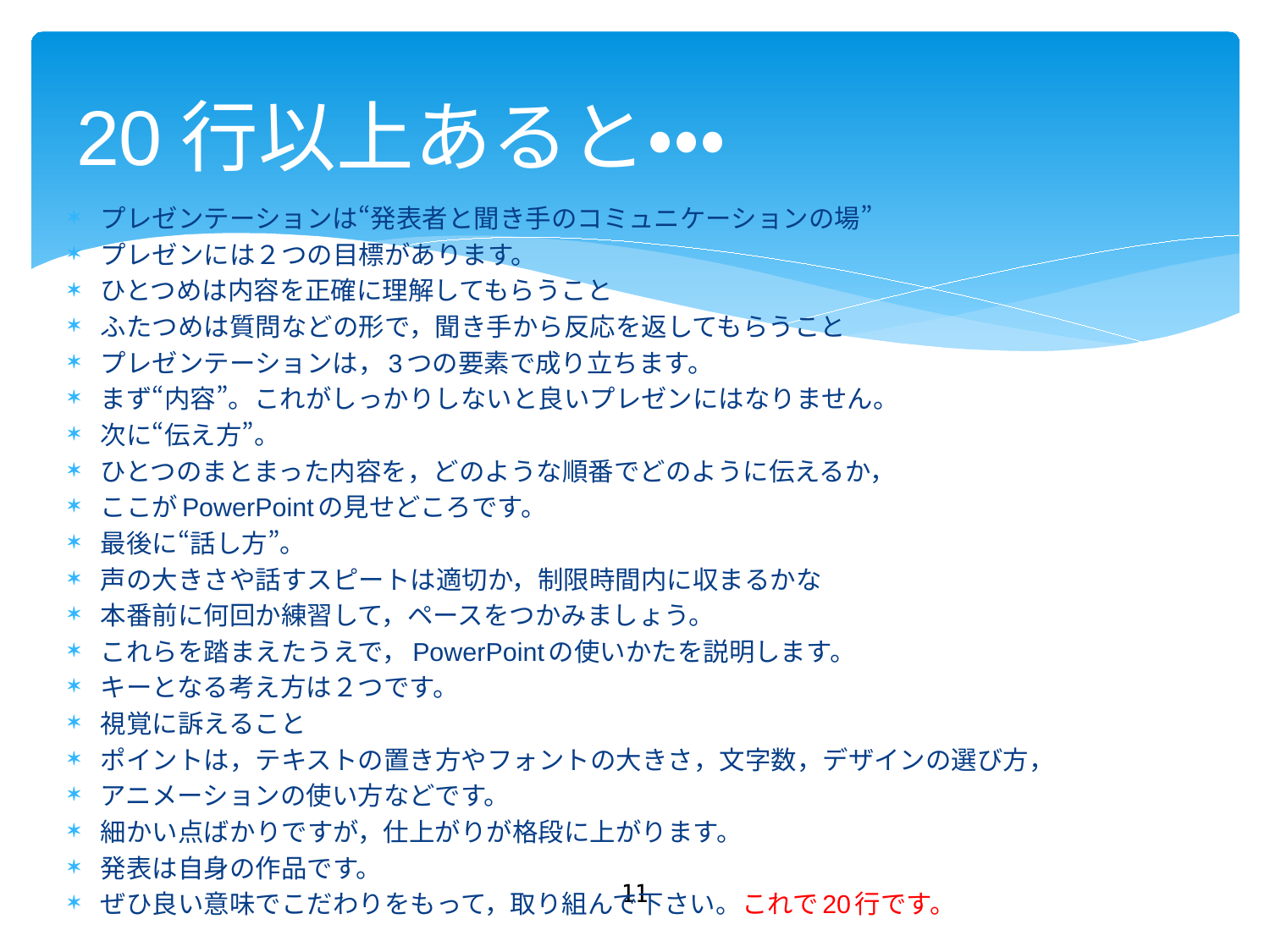

# 20行以上あると・・・
プレゼンテーションは“発表者と聞き手のコミュニケーションの場”
プレゼンには２つの目標があります。
ひとつめは内容を正確に理解してもらうこと
ふたつめは質問などの形で，聞き手から反応を返してもらうこと
プレゼンテーションは，3つの要素で成り立ちます。
まず“内容”。これがしっかりしないと良いプレゼンにはなりません。
次に“伝え方”。
ひとつのまとまった内容を，どのような順番でどのように伝えるか，
ここがPowerPointの見せどころです。
最後に“話し方”。
声の大きさや話すスピートは適切か，制限時間内に収まるかな
本番前に何回か練習して，ペースをつかみましょう。
これらを踏まえたうえで，PowerPointの使いかたを説明します。
キーとなる考え方は２つです。
視覚に訴えること
ポイントは，テキストの置き方やフォントの大きさ，文字数，デザインの選び方，
アニメーションの使い方などです。
細かい点ばかりですが，仕上がりが格段に上がります。
発表は自身の作品です。
ぜひ良い意味でこだわりをもって，取り組んで下さい。これで20行です。

11